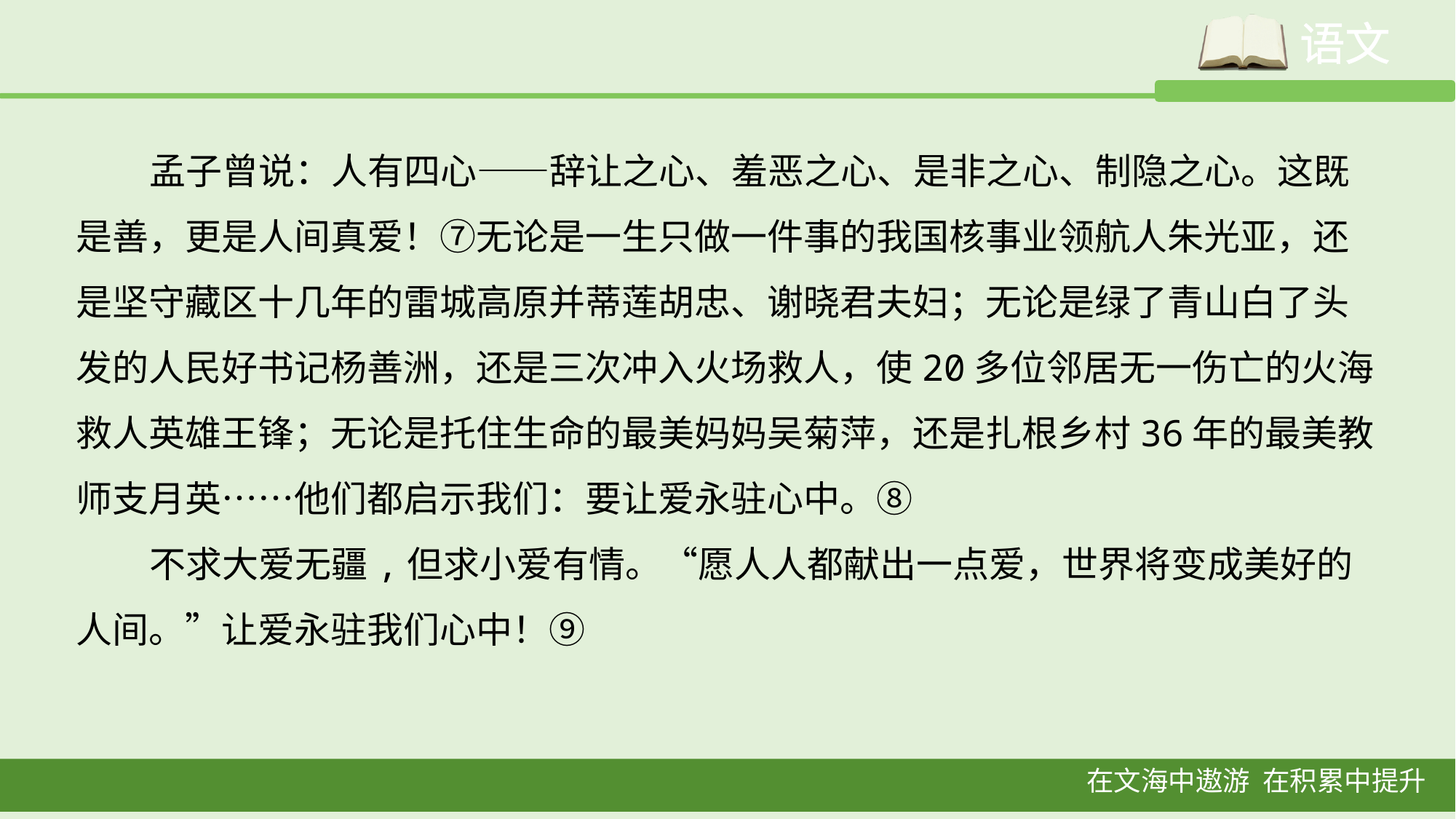

孟子曾说：人有四心——辞让之心、羞恶之心、是非之心、制隐之心。这既是善，更是人间真爱！⑦无论是一生只做一件事的我国核事业领航人朱光亚，还是坚守藏区十几年的雷城高原并蒂莲胡忠、谢晓君夫妇；无论是绿了青山白了头发的人民好书记杨善洲，还是三次冲入火场救人，使20多位邻居无一伤亡的火海救人英雄王锋；无论是托住生命的最美妈妈吴菊萍，还是扎根乡村36年的最美教师支月英……他们都启示我们：要让爱永驻心中。⑧
不求大爱无疆,但求小爱有情。“愿人人都献出一点爱，世界将变成美好的人间。”让爱永驻我们心中！⑨